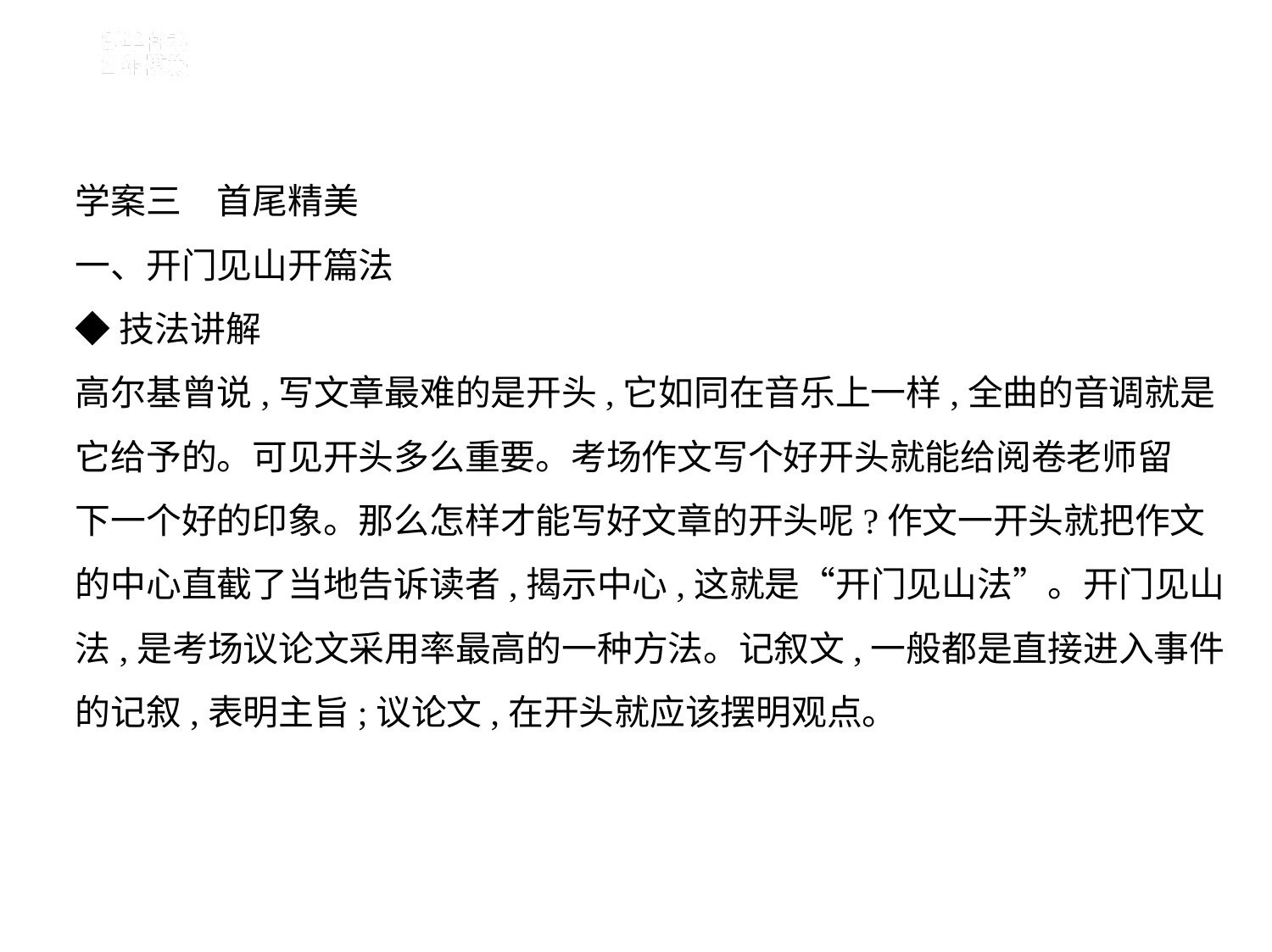

学案三　首尾精美
一、开门见山开篇法
◆技法讲解
高尔基曾说,写文章最难的是开头,它如同在音乐上一样,全曲的音调就是
它给予的。可见开头多么重要。考场作文写个好开头就能给阅卷老师留
下一个好的印象。那么怎样才能写好文章的开头呢?作文一开头就把作文
的中心直截了当地告诉读者,揭示中心,这就是“开门见山法”。开门见山
法,是考场议论文采用率最高的一种方法。记叙文,一般都是直接进入事件
的记叙,表明主旨;议论文,在开头就应该摆明观点。